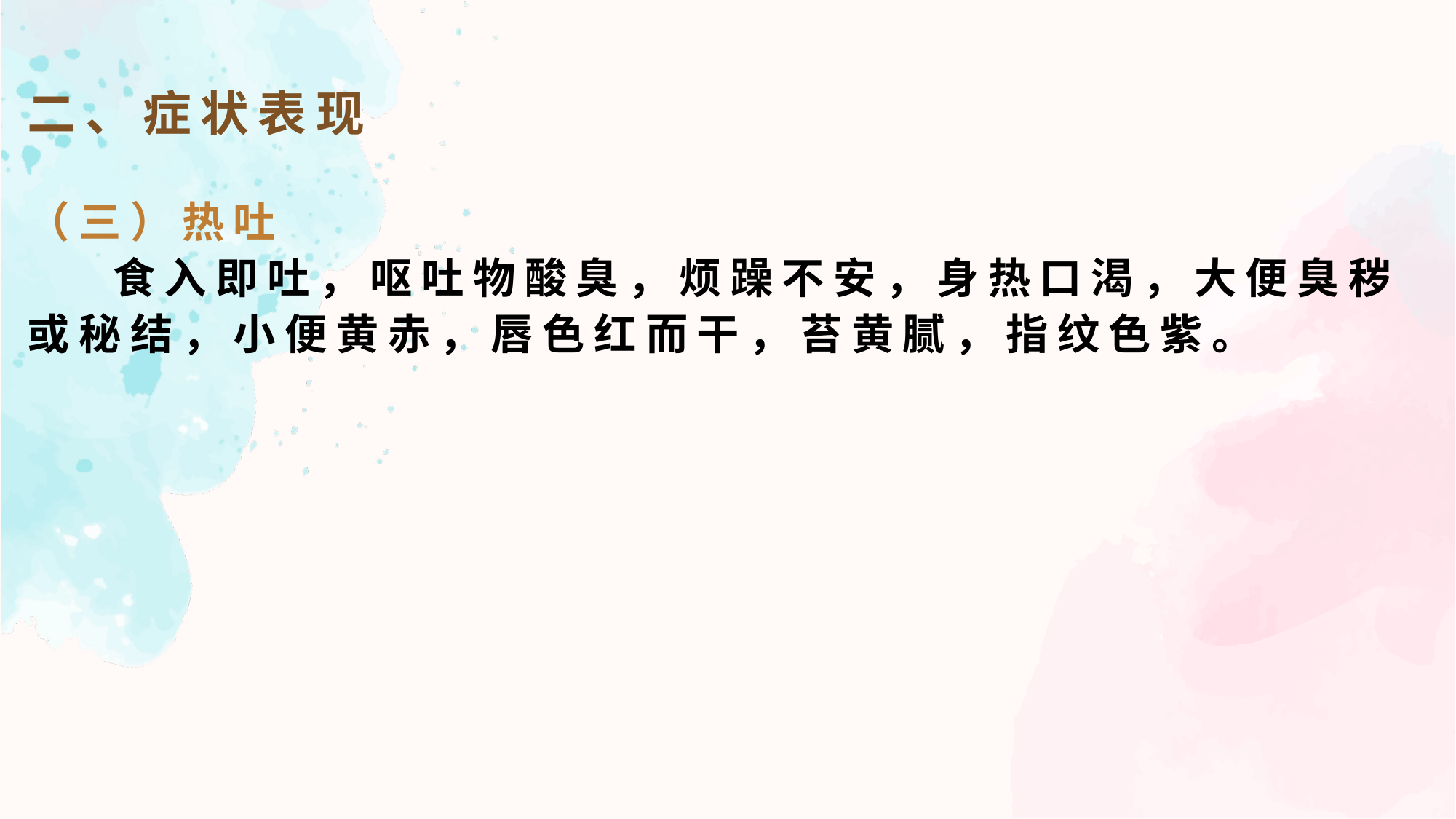

二、症状表现

（三）热吐
    食入即吐，呕吐物酸臭，烦躁不安，身热口渴，大便臭秽或秘结，小便黄赤，唇色红而干，苔黄腻，指纹色紫。